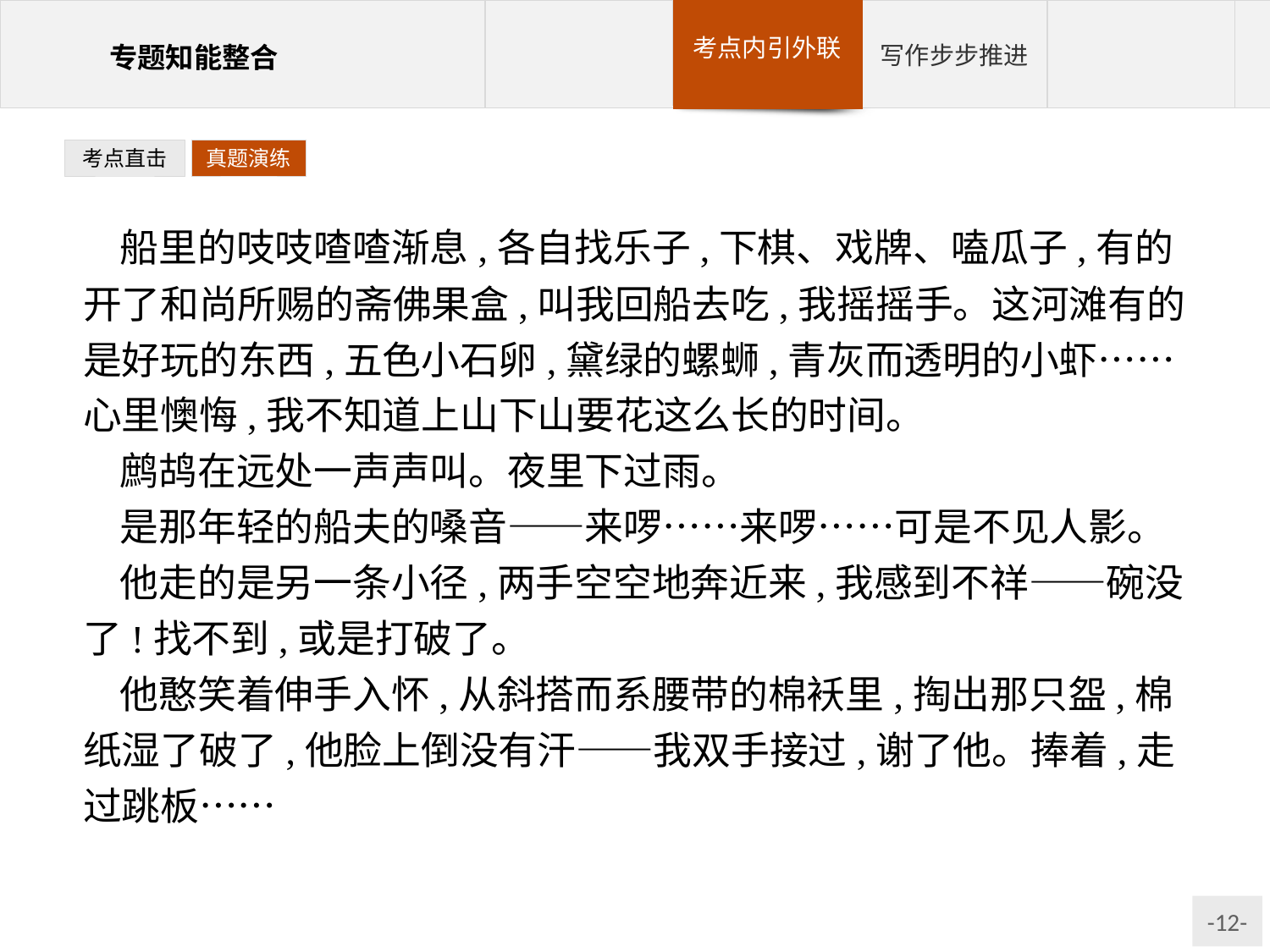

考点直击
真题演练
船里的吱吱喳喳渐息,各自找乐子,下棋、戏牌、嗑瓜子,有的开了和尚所赐的斋佛果盒,叫我回船去吃,我摇摇手。这河滩有的是好玩的东西,五色小石卵,黛绿的螺蛳,青灰而透明的小虾……心里懊悔,我不知道上山下山要花这么长的时间。
鹧鸪在远处一声声叫。夜里下过雨。
是那年轻的船夫的嗓音——来啰……来啰……可是不见人影。
他走的是另一条小径,两手空空地奔近来,我感到不祥——碗没了!找不到,或是打破了。
他憨笑着伸手入怀,从斜搭而系腰带的棉袄里,掏出那只盌,棉纸湿了破了,他脸上倒没有汗——我双手接过,谢了他。捧着,走过跳板……